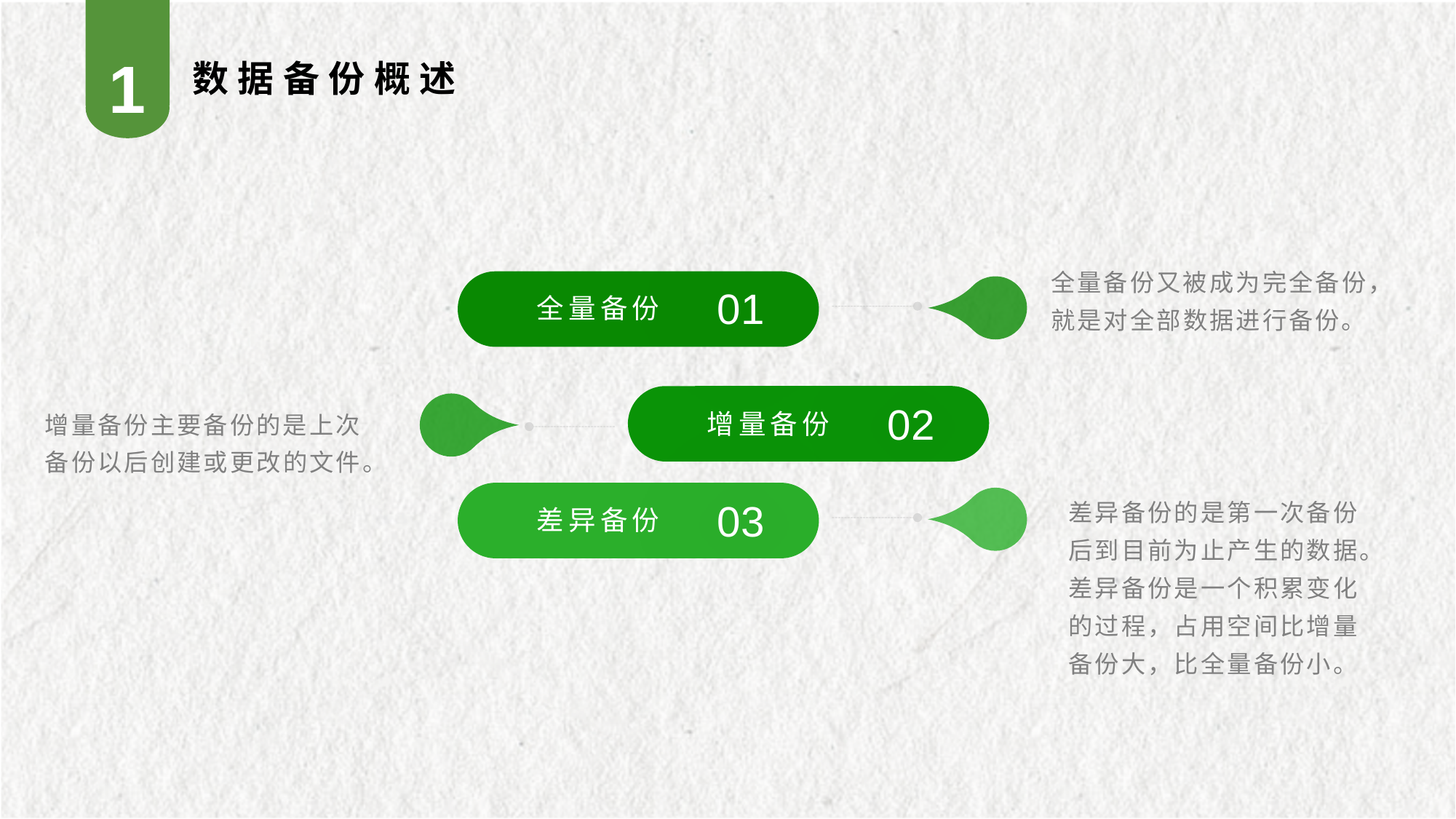

1
数据备份概述

全量备份又被成为完全备份，就是对全部数据进行备份。

01
全量备份

02

增量备份主要备份的是上次备份以后创建或更改的文件。
增量备份

差异备份的是第一次备份后到目前为止产生的数据。差异备份是一个积累变化的过程，占用空间比增量备份大，比全量备份小。

03
差异备份